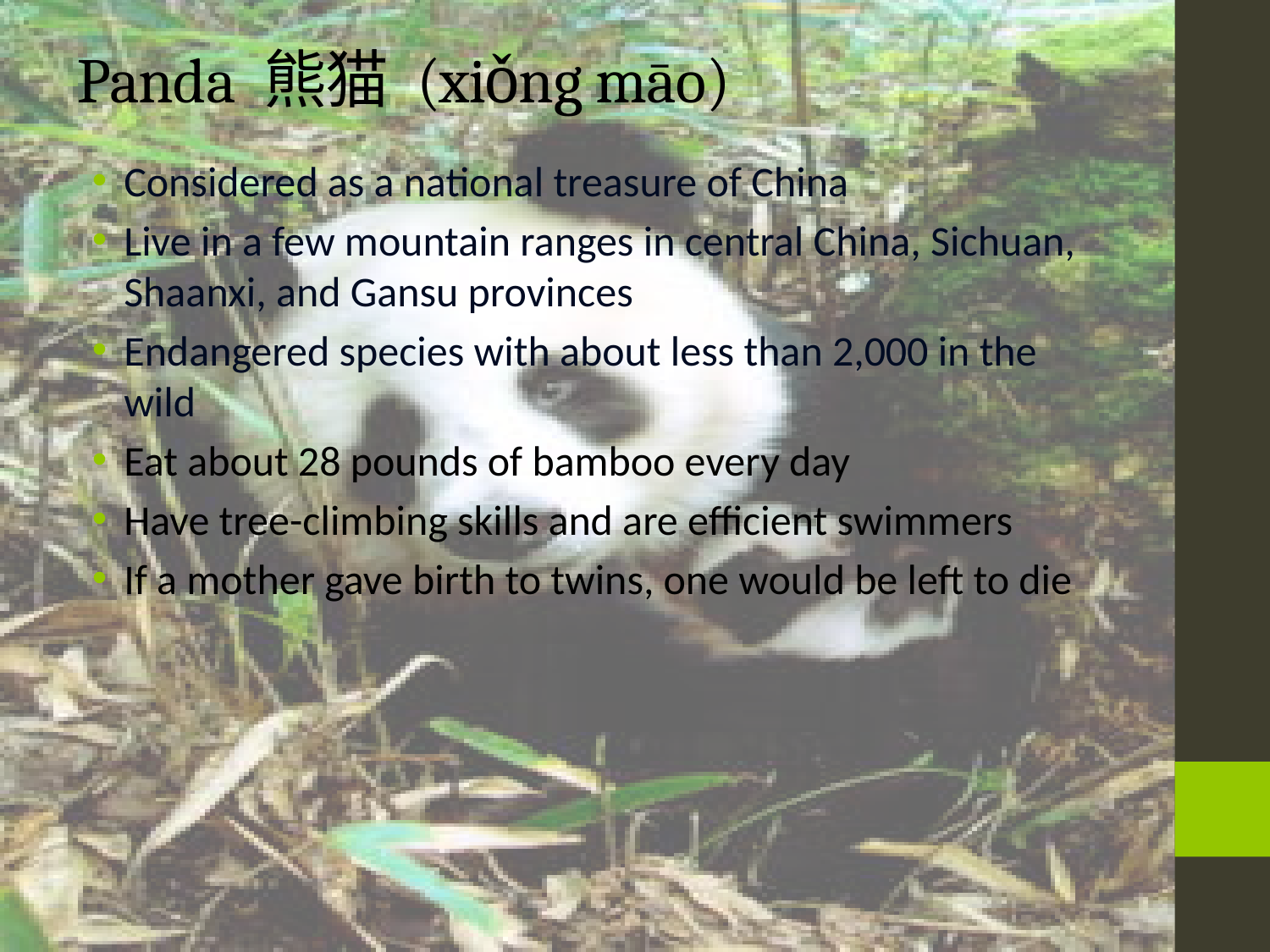

# Panda 熊猫 (xiǒng māo)
Considered as a national treasure of China
Live in a few mountain ranges in central China, Sichuan, Shaanxi, and Gansu provinces
Endangered species with about less than 2,000 in the wild
Eat about 28 pounds of bamboo every day
Have tree-climbing skills and are efficient swimmers
If a mother gave birth to twins, one would be left to die